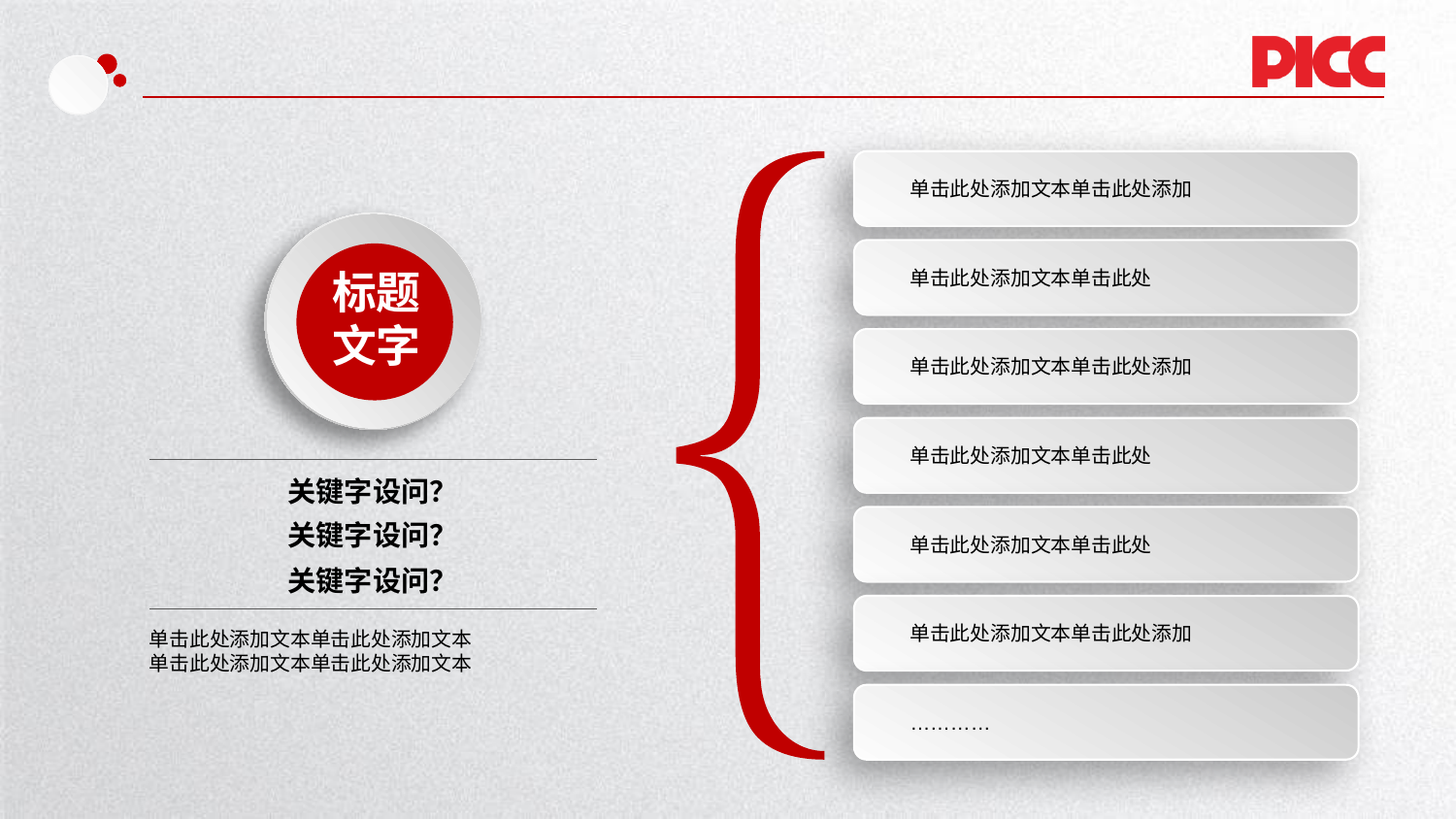

单击此处添加文本单击此处添加

标题
文字

单击此处添加文本单击此处

单击此处添加文本单击此处添加

单击此处添加文本单击此处
关键字设问？

关键字设问？
单击此处添加文本单击此处
关键字设问？

单击此处添加文本单击此处添加
单击此处添加文本单击此处添加文本
单击此处添加文本单击此处添加文本

…………